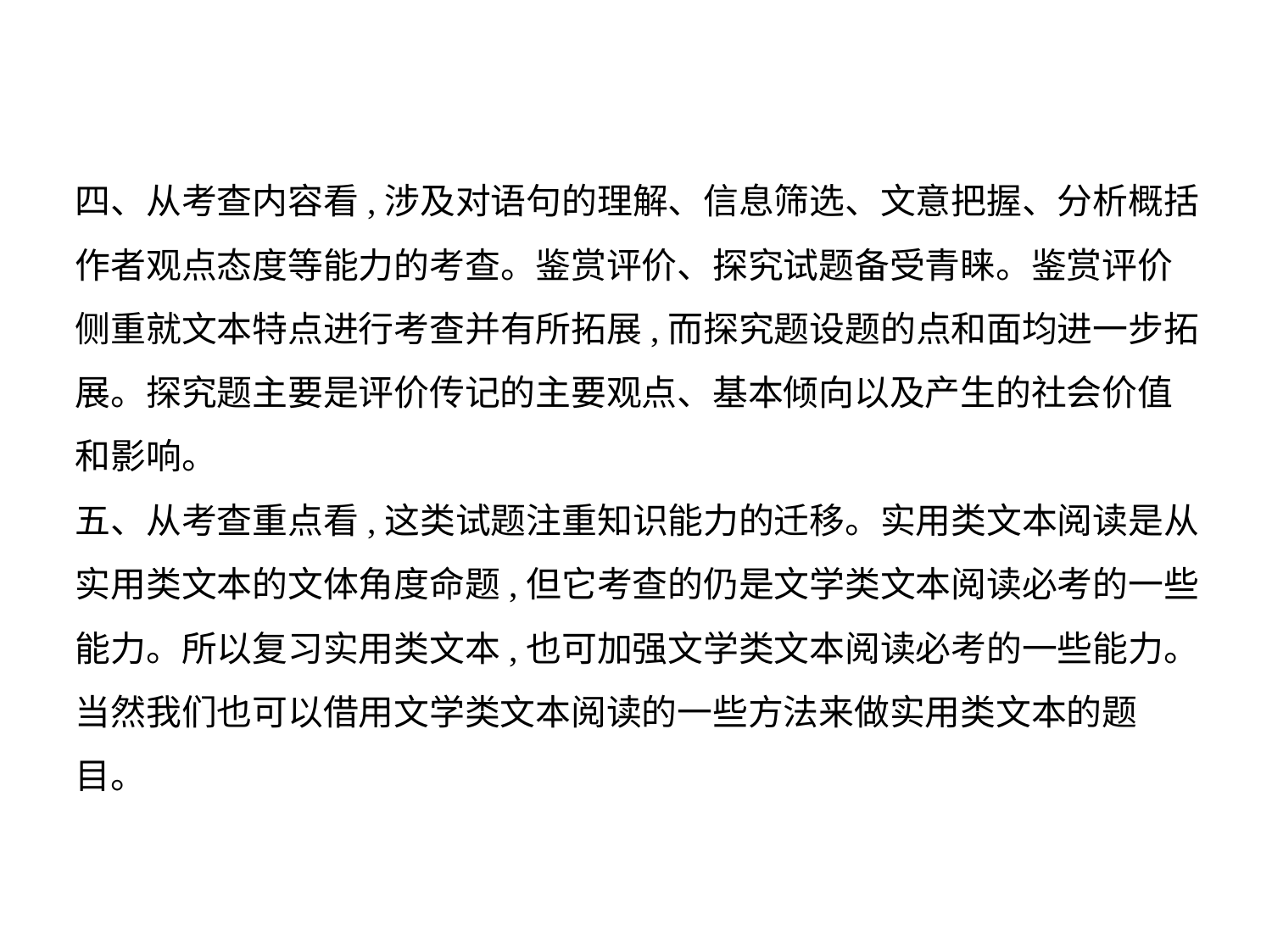

四、从考查内容看,涉及对语句的理解、信息筛选、文意把握、分析概括
作者观点态度等能力的考查。鉴赏评价、探究试题备受青睐。鉴赏评价
侧重就文本特点进行考查并有所拓展,而探究题设题的点和面均进一步拓
展。探究题主要是评价传记的主要观点、基本倾向以及产生的社会价值
和影响。
五、从考查重点看,这类试题注重知识能力的迁移。实用类文本阅读是从
实用类文本的文体角度命题,但它考查的仍是文学类文本阅读必考的一些
能力。所以复习实用类文本,也可加强文学类文本阅读必考的一些能力。
当然我们也可以借用文学类文本阅读的一些方法来做实用类文本的题
目。